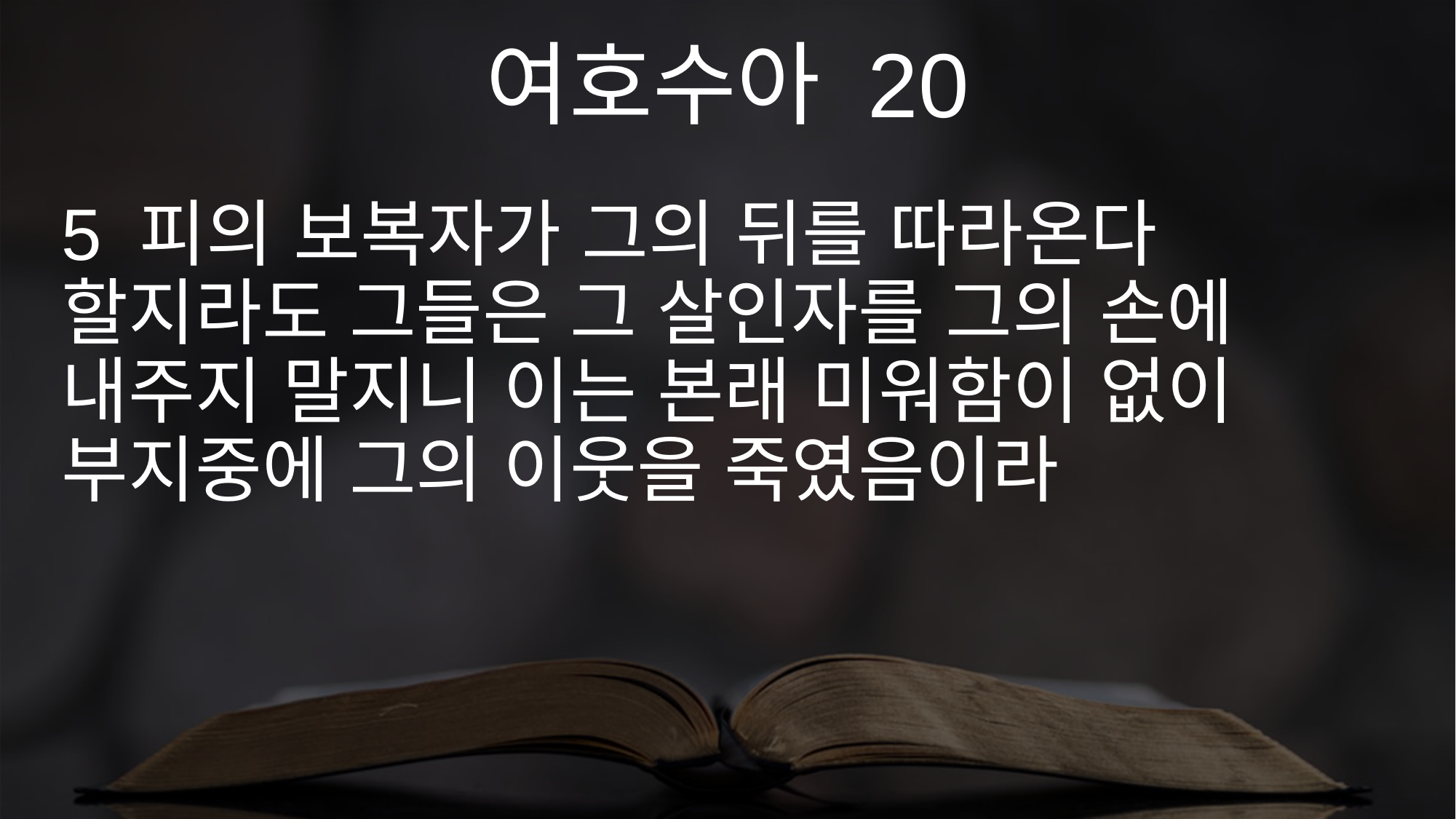

여호수아 20
5 피의 보복자가 그의 뒤를 따라온다 할지라도 그들은 그 살인자를 그의 손에 내주지 말지니 이는 본래 미워함이 없이 부지중에 그의 이웃을 죽였음이라